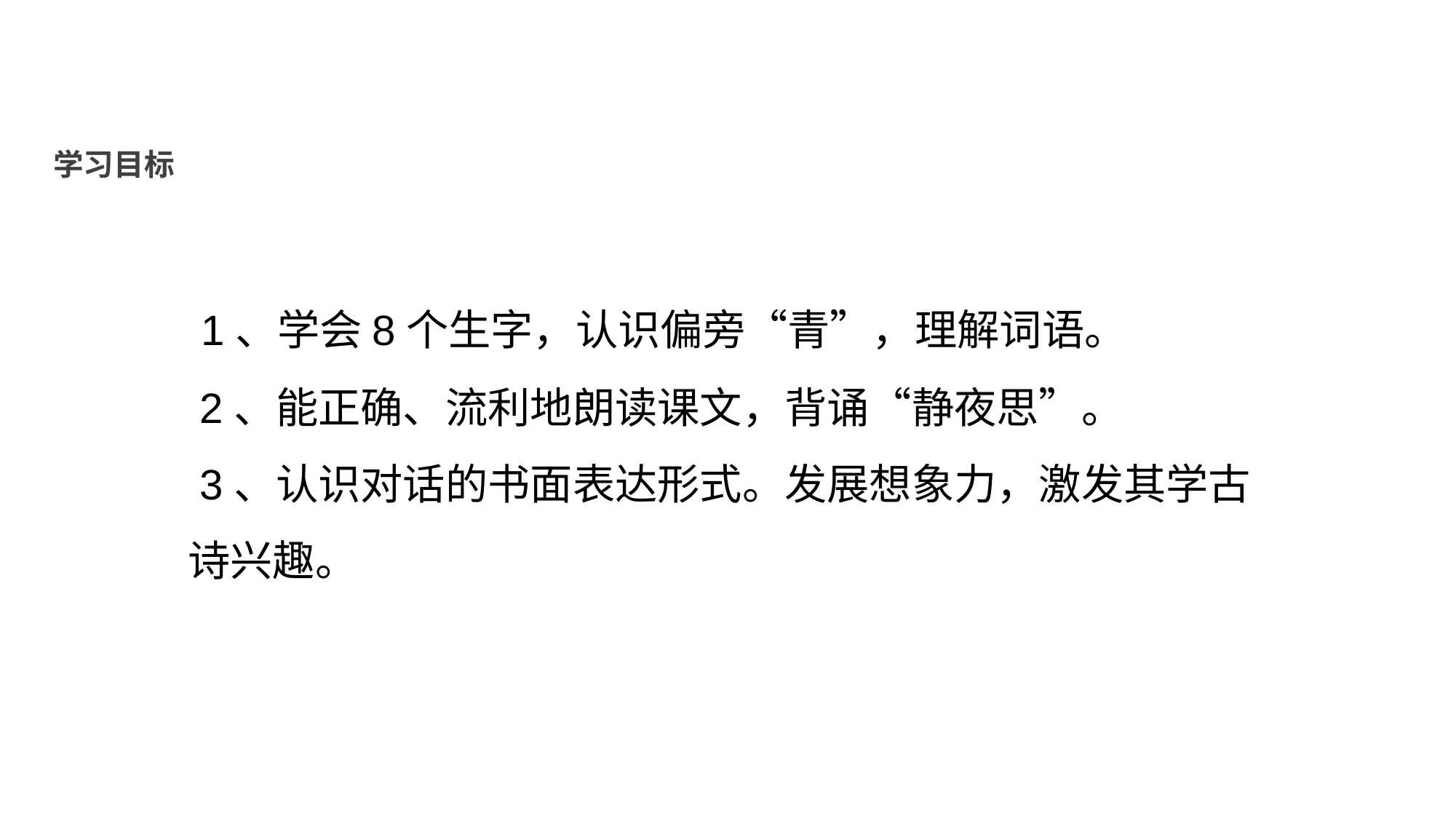

学习目标
 1、学会8个生字，认识偏旁“青”，理解词语。
 2、能正确、流利地朗读课文，背诵“静夜思”。
 3、认识对话的书面表达形式。发展想象力，激发其学古诗兴趣。